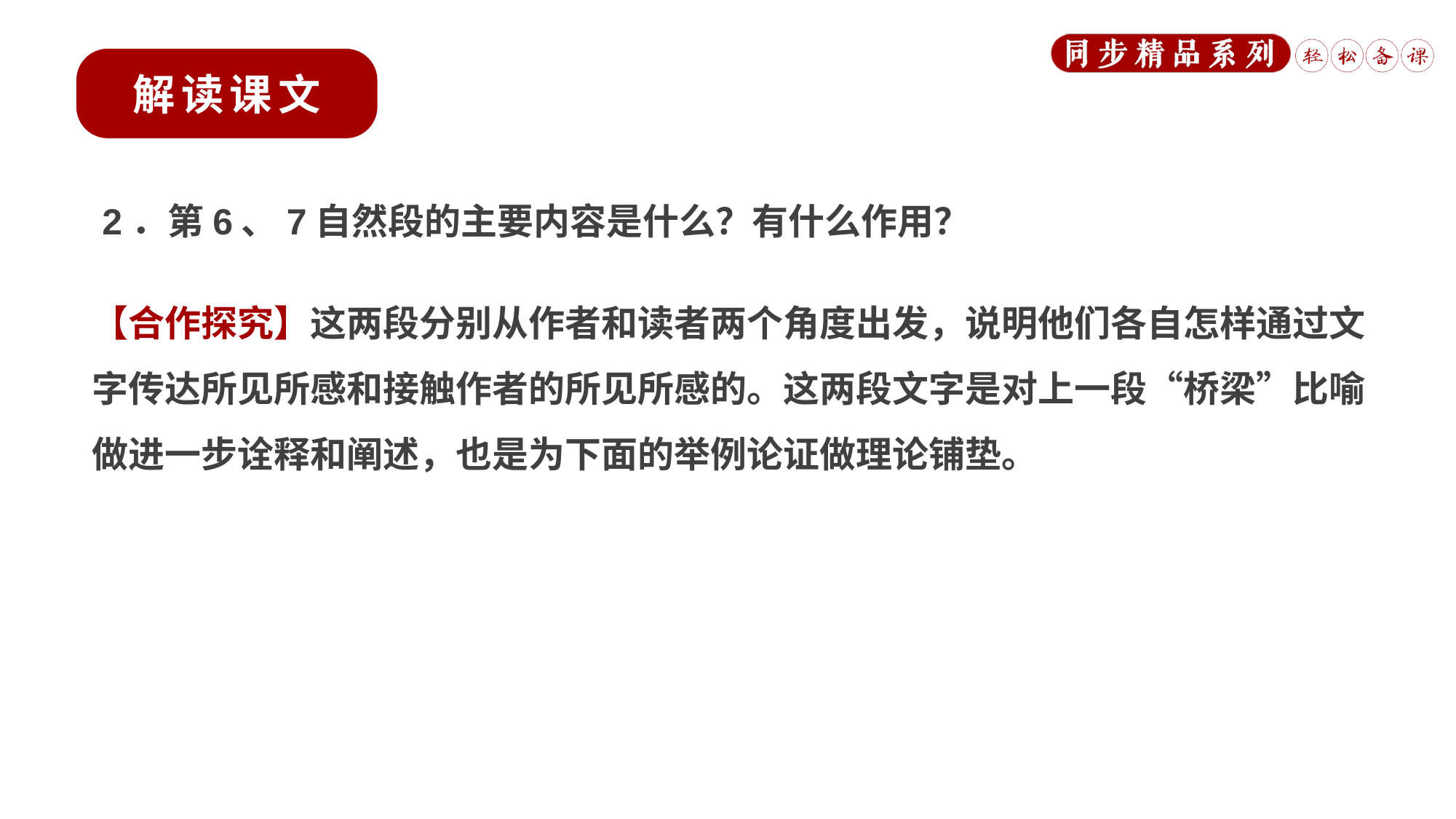

2．第6、7自然段的主要内容是什么？有什么作用？
【合作探究】这两段分别从作者和读者两个角度出发，说明他们各自怎样通过文字传达所见所感和接触作者的所见所感的。这两段文字是对上一段“桥梁”比喻做进一步诠释和阐述，也是为下面的举例论证做理论铺垫。